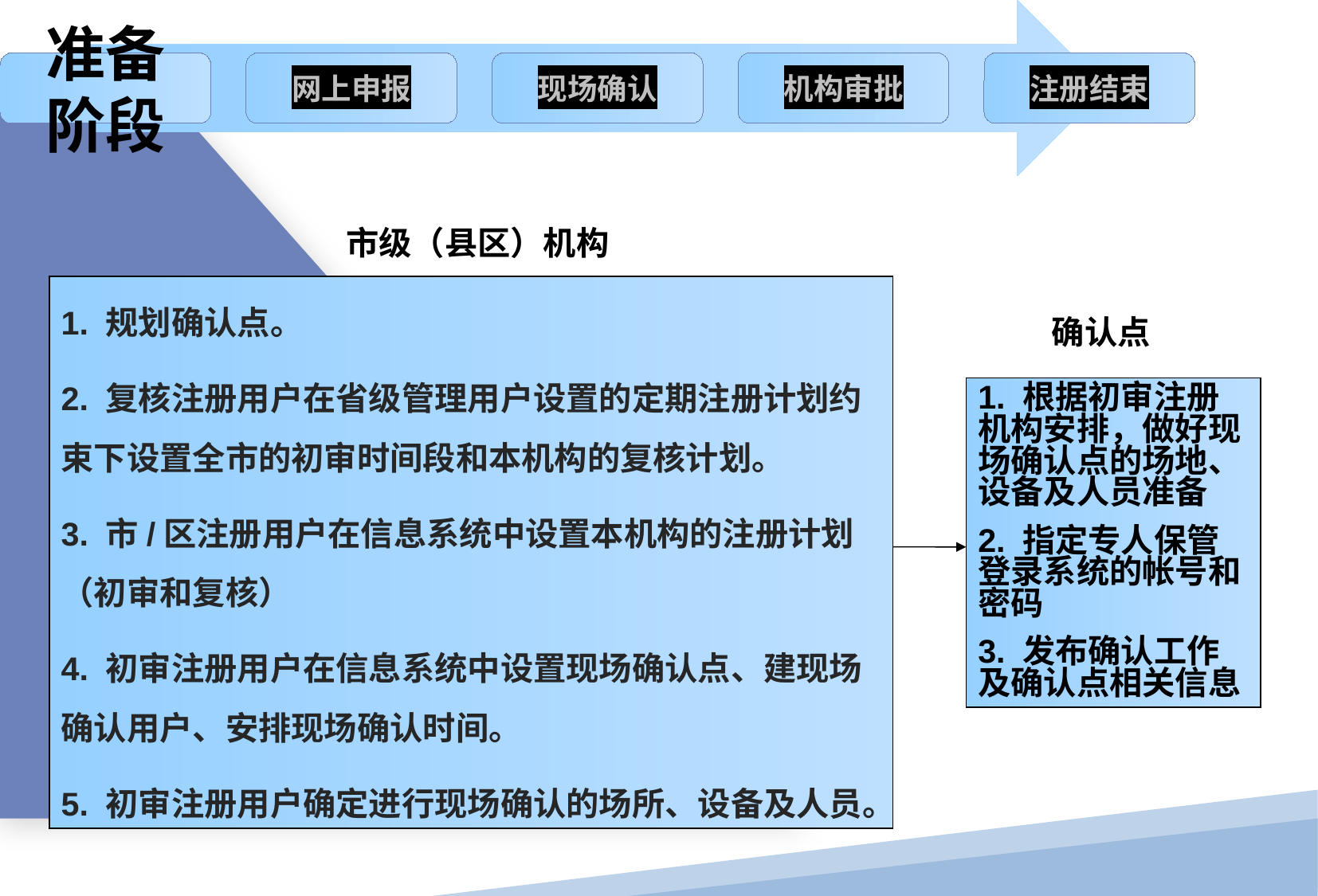

准备阶段
网上申报
现场确认
机构审批
注册结束

市级（县区）机构
1. 规划确认点。
2. 复核注册用户在省级管理用户设置的定期注册计划约束下设置全市的初审时间段和本机构的复核计划。
3. 市/区注册用户在信息系统中设置本机构的注册计划（初审和复核）
4. 初审注册用户在信息系统中设置现场确认点、建现场确认用户、安排现场确认时间。
5. 初审注册用户确定进行现场确认的场所、设备及人员。
确认点
1. 根据初审注册机构安排，做好现场确认点的场地、设备及人员准备
2. 指定专人保管登录系统的帐号和密码
3. 发布确认工作及确认点相关信息